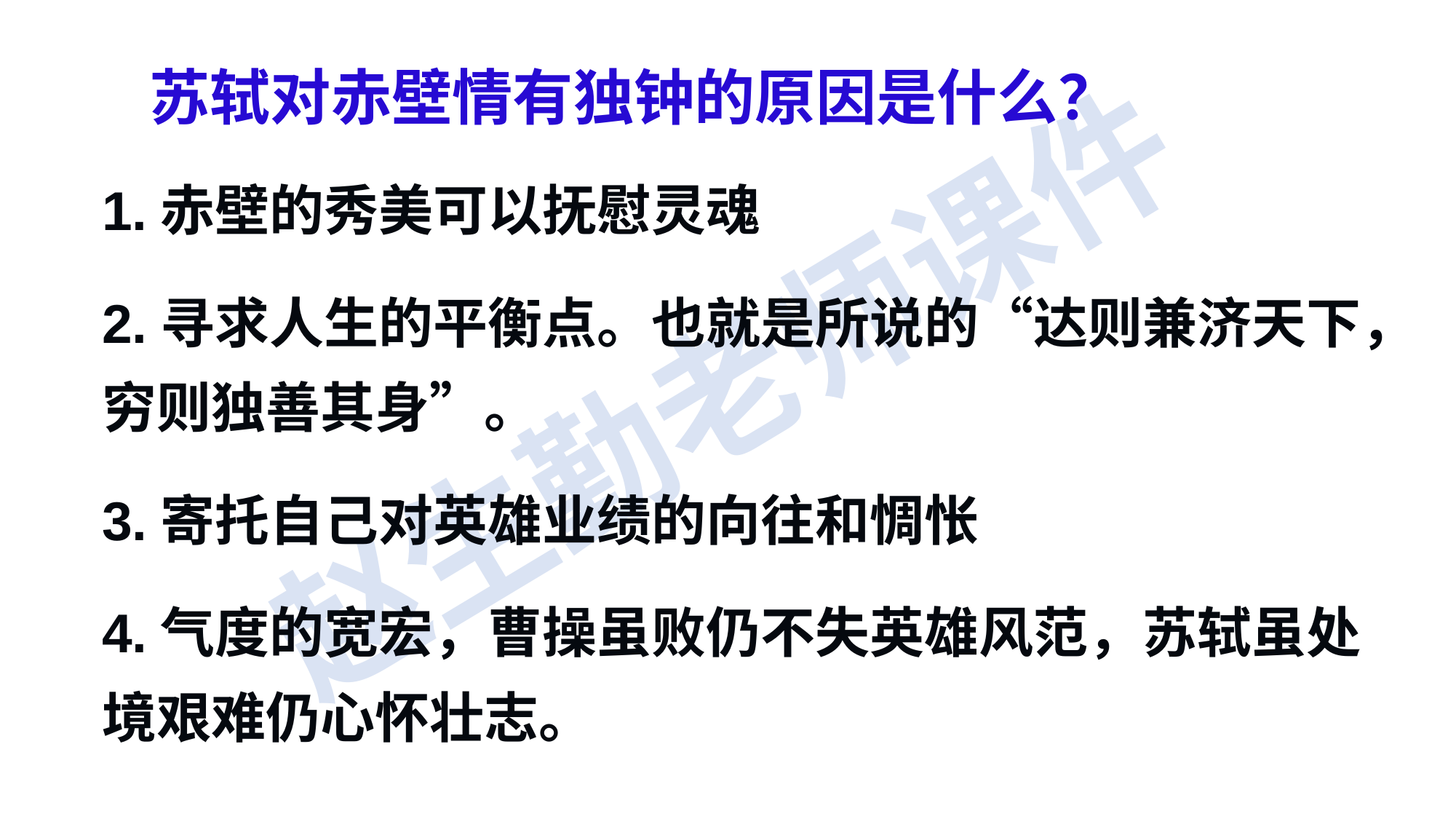

苏轼对赤壁情有独钟的原因是什么？
1.赤壁的秀美可以抚慰灵魂
2.寻求人生的平衡点。也就是所说的“达则兼济天下，穷则独善其身”。
3.寄托自己对英雄业绩的向往和惆怅
4.气度的宽宏，曹操虽败仍不失英雄风范，苏轼虽处境艰难仍心怀壮志。